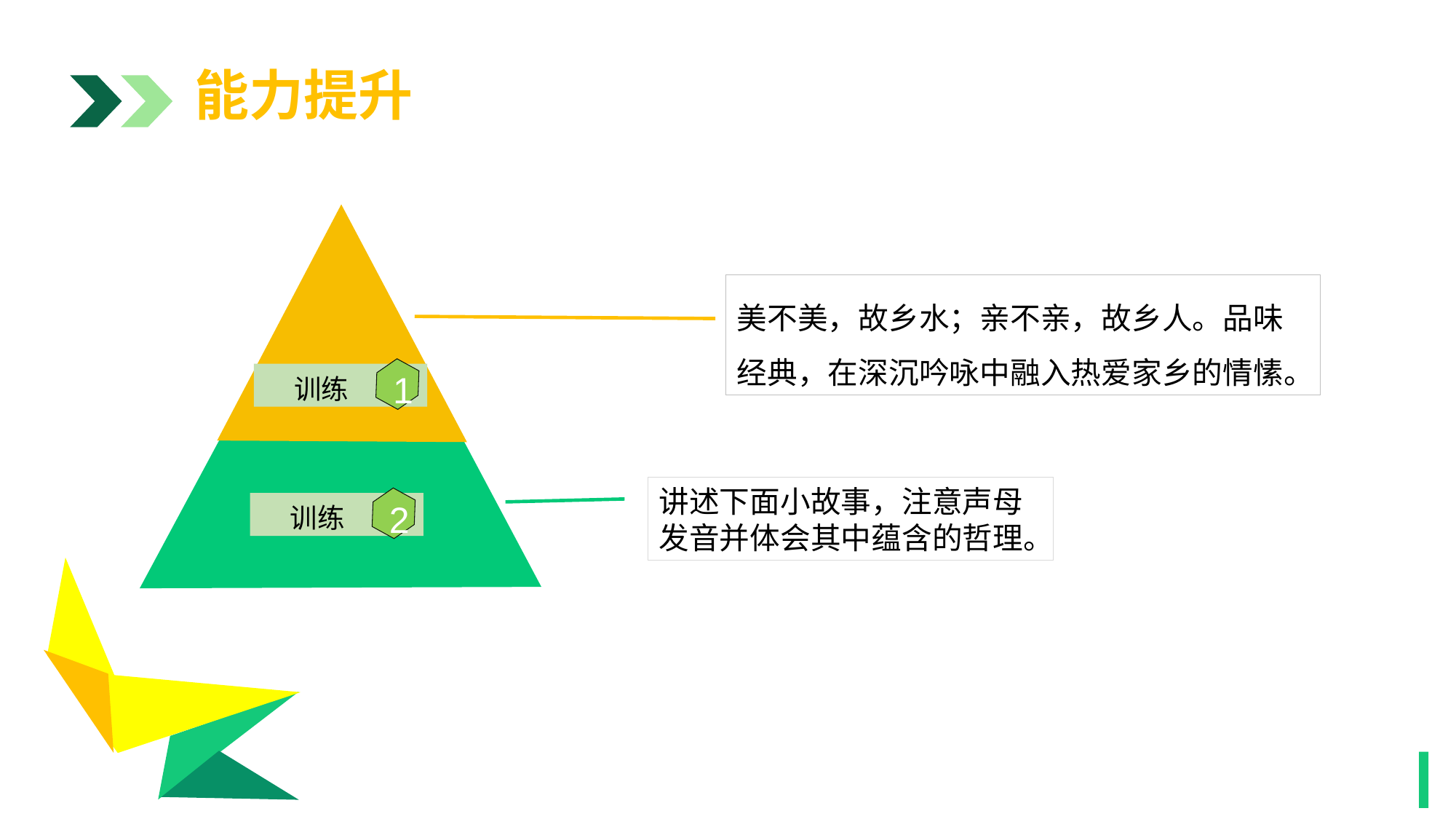

能力提升

阶段三
1
美不美，故乡水；亲不亲，故乡人。品味经典，在深沉吟咏中融入热爱家乡的情愫。
1

训练
讲述下面小故事，注意声母发音并体会其中蕴含的哲理。
2

训练

1
9